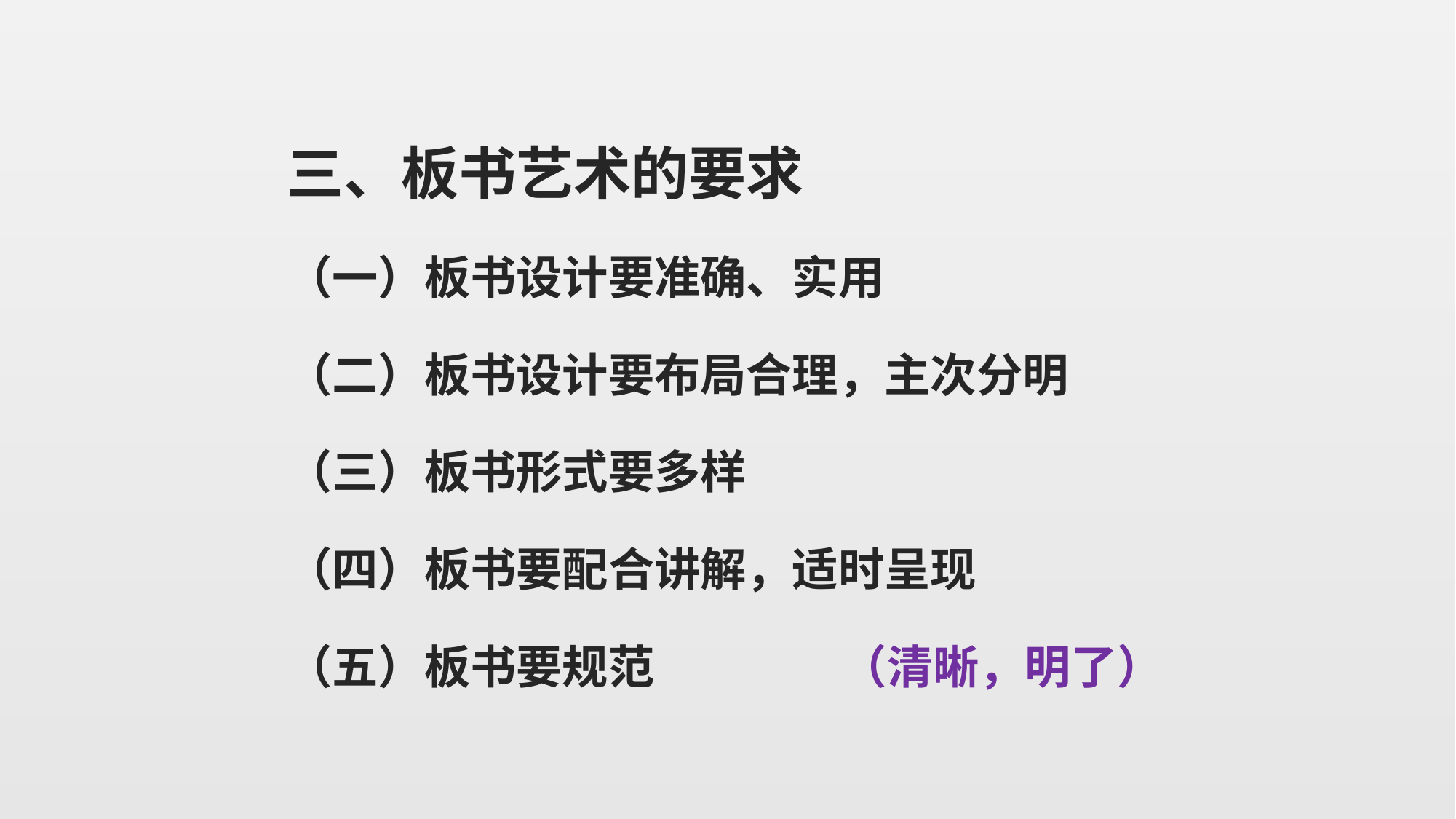

三、板书艺术的要求
（一）板书设计要准确、实用
（二）板书设计要布局合理，主次分明
（三）板书形式要多样
（四）板书要配合讲解，适时呈现
（五）板书要规范                  （清晰，明了）